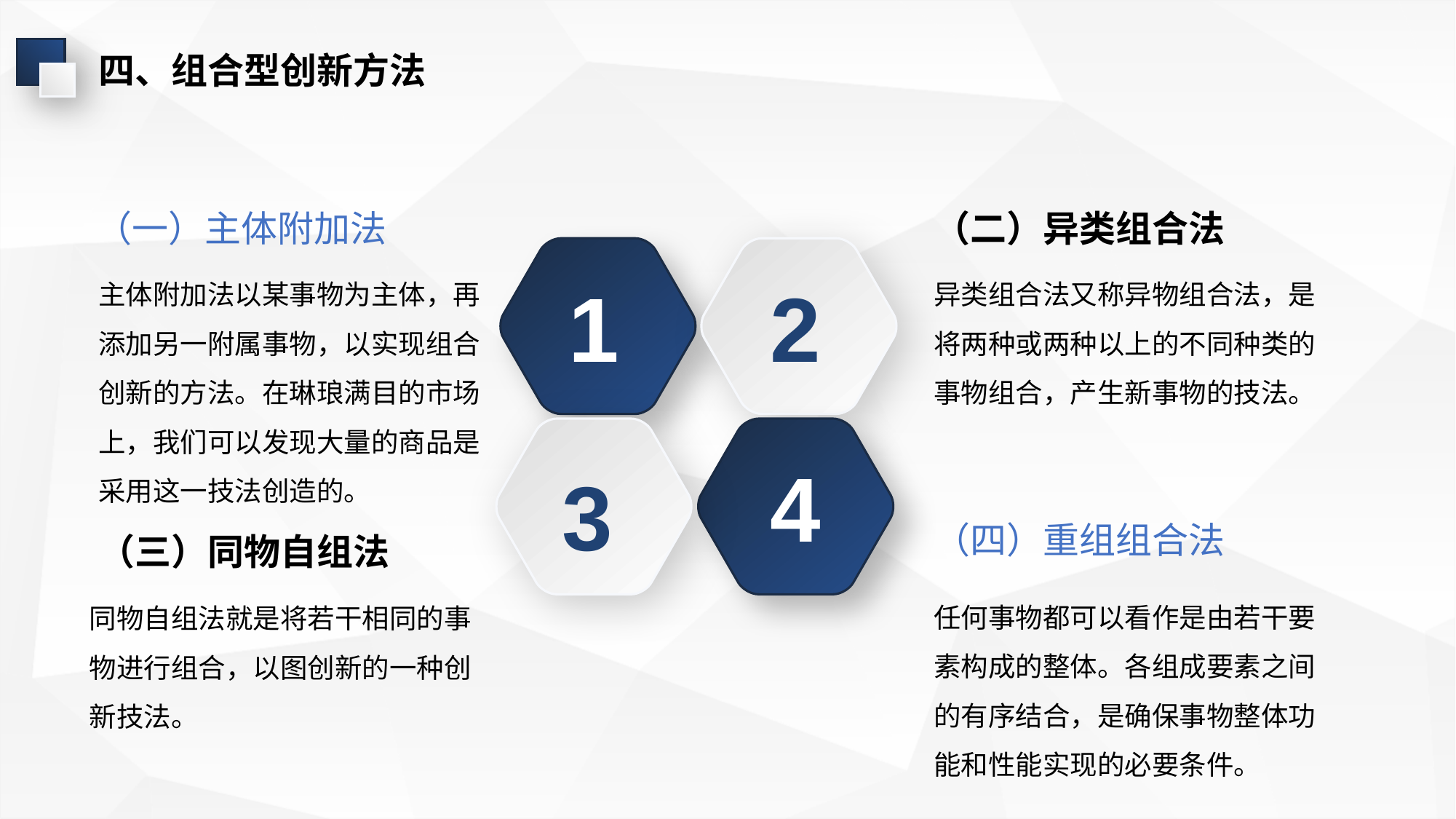

四、组合型创新方法
（二）异类组合法
（一）主体附加法

主体附加法以某事物为主体，再添加另一附属事物，以实现组合创新的方法。在琳琅满目的市场上，我们可以发现大量的商品是采用这一技法创造的。
异类组合法又称异物组合法，是将两种或两种以上的不同种类的事物组合，产生新事物的技法。
1
2
4
3
（四）重组组合法
（三）同物自组法
任何事物都可以看作是由若干要素构成的整体。各组成要素之间的有序结合，是确保事物整体功能和性能实现的必要条件。
同物自组法就是将若干相同的事物进行组合，以图创新的一种创新技法。